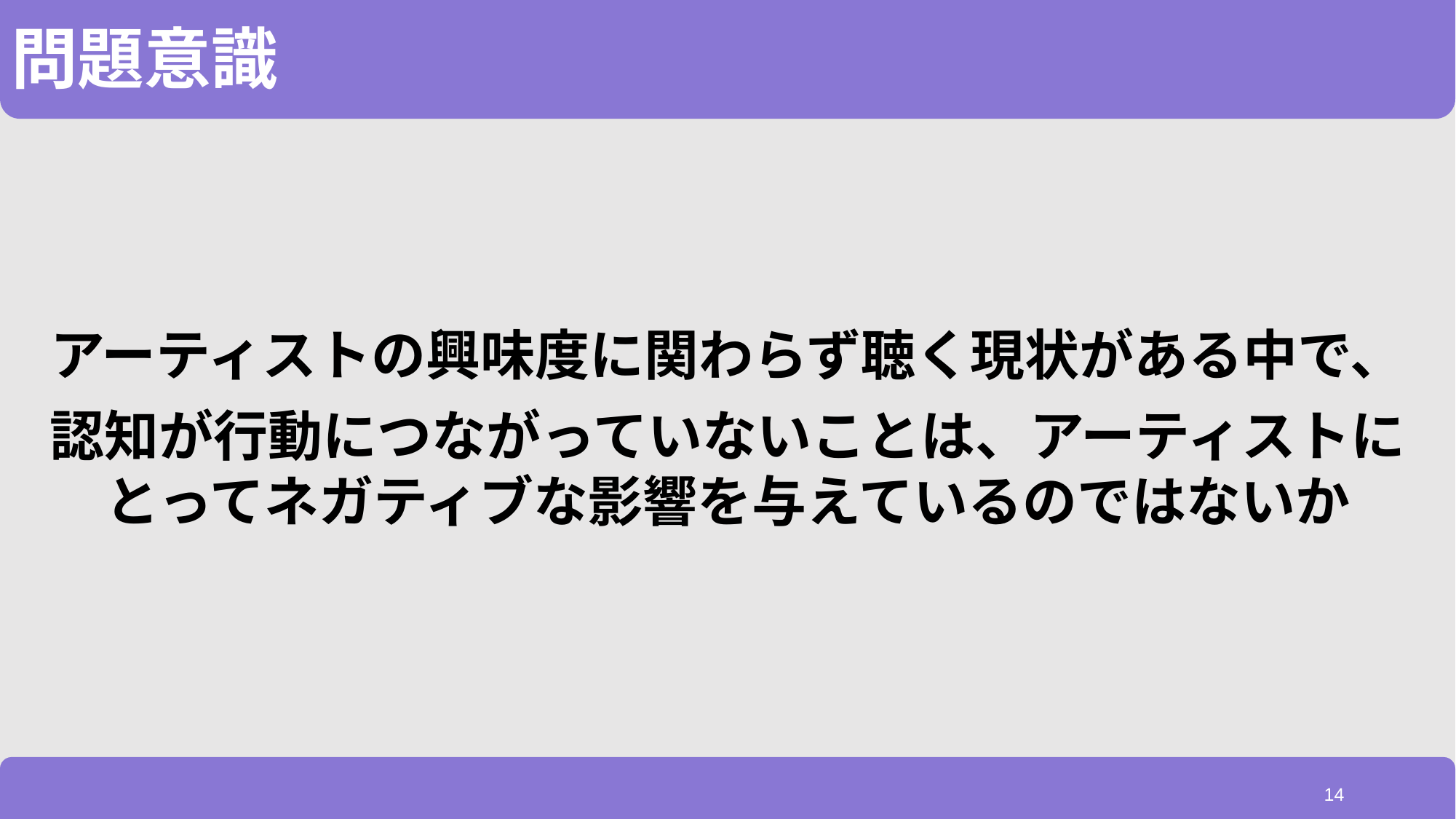

# 問題意識
アーティストの興味度に関わらず聴く現状がある中で、
認知が行動につながっていないことは、アーティストにとってネガティブな影響を与えているのではないか
14